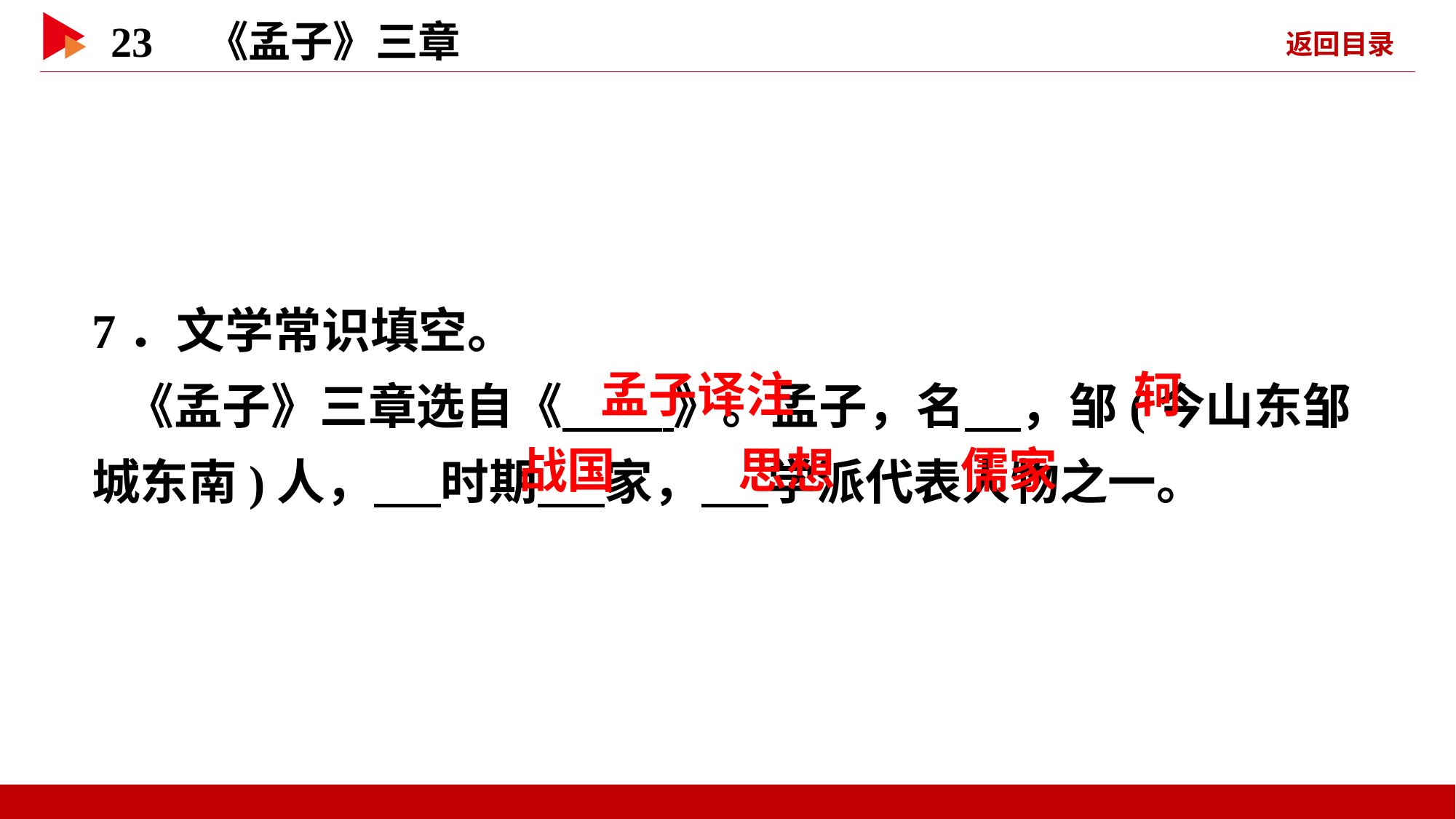

7．文学常识填空。
  《孟子》三章选自《          》。孟子，名     ，邹(今山东邹城东南)人，      时期      家，      学派代表人物之一。
 孟子译注
   轲
 战国
 思想
 儒家